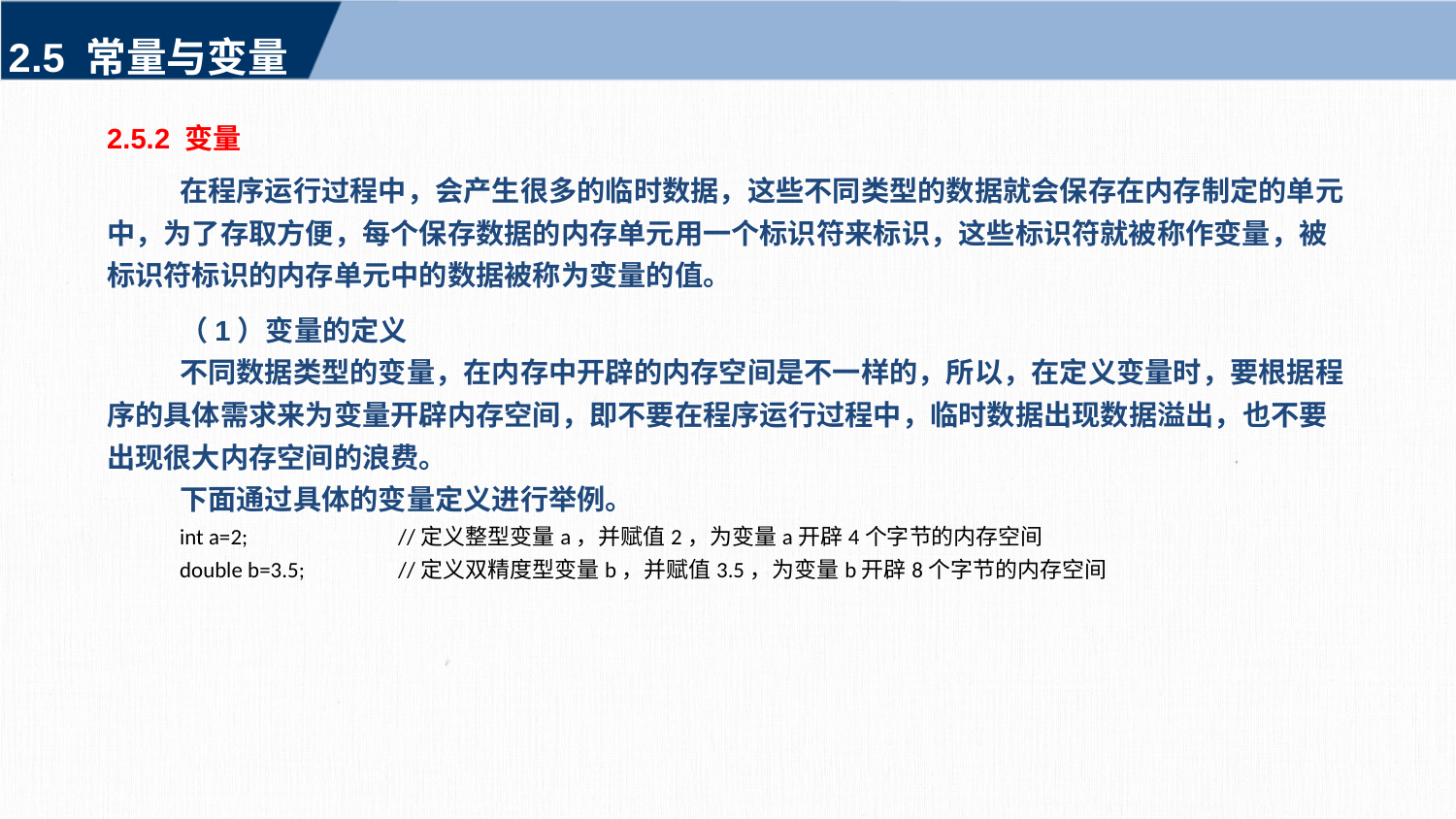

2.5 常量与变量
2.5.2 变量
在程序运行过程中，会产生很多的临时数据，这些不同类型的数据就会保存在内存制定的单元中，为了存取方便，每个保存数据的内存单元用一个标识符来标识，这些标识符就被称作变量，被标识符标识的内存单元中的数据被称为变量的值。
（1）变量的定义
不同数据类型的变量，在内存中开辟的内存空间是不一样的，所以，在定义变量时，要根据程序的具体需求来为变量开辟内存空间，即不要在程序运行过程中，临时数据出现数据溢出，也不要出现很大内存空间的浪费。
下面通过具体的变量定义进行举例。
int a=2;		//定义整型变量a，并赋值2，为变量a开辟4个字节的内存空间
double b=3.5;	//定义双精度型变量b，并赋值3.5，为变量b开辟8个字节的内存空间